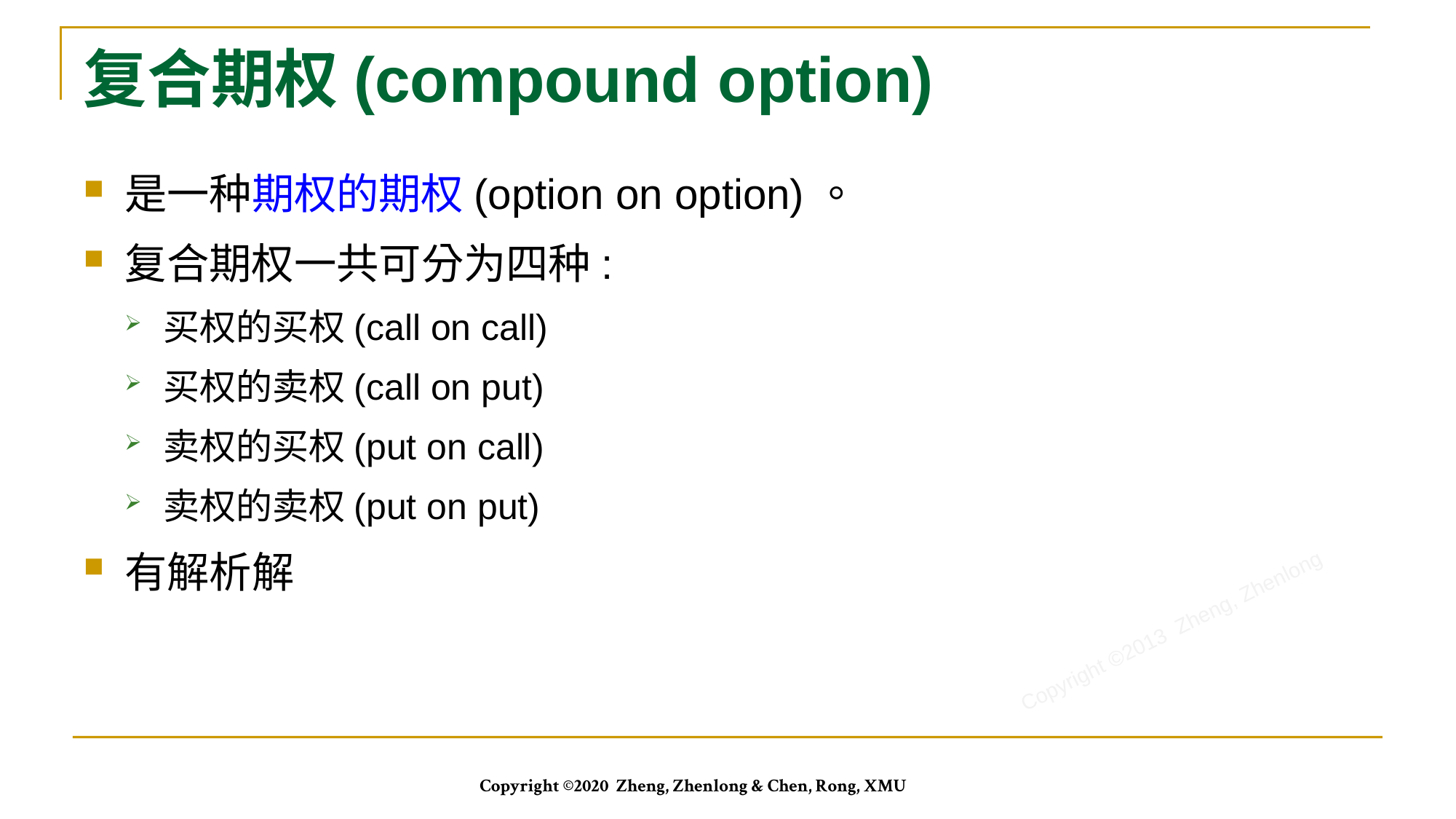

# 复合期权(compound option)
是一种期权的期权(option on option)。
复合期权一共可分为四种:
买权的买权(call on call)
买权的卖权(call on put)
卖权的买权(put on call)
卖权的卖权(put on put)
有解析解
Copyright ©2020  Zheng, Zhenlong & Chen, Rong, XMU